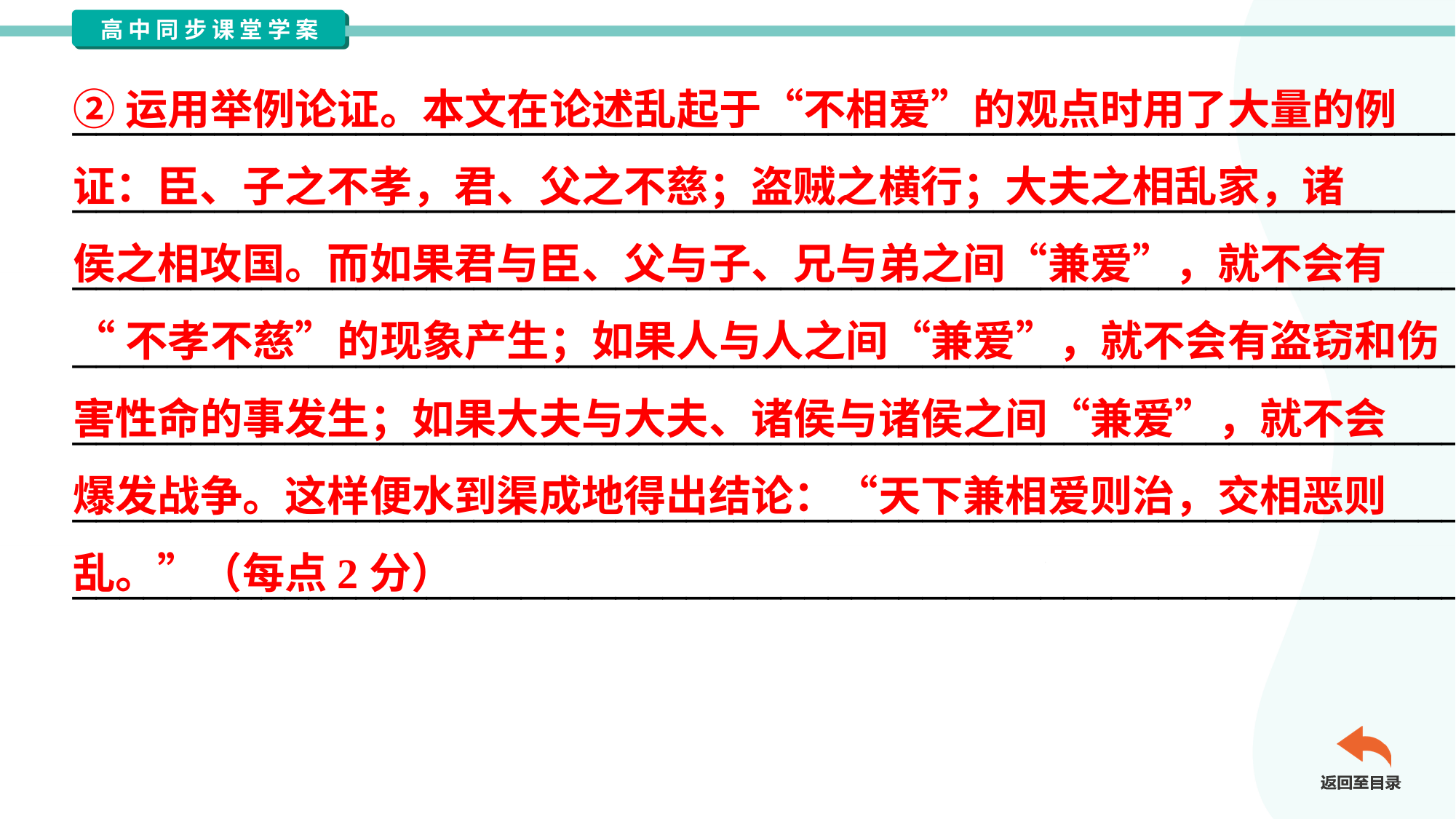

②运用举例论证。本文在论述乱起于“不相爱”的观点时用了大量的例
证：臣、子之不孝，君、父之不慈；盗贼之横行；大夫之相乱家，诸
侯之相攻国。而如果君与臣、父与子、兄与弟之间“兼爱”，就不会有
“不孝不慈”的现象产生；如果人与人之间“兼爱”，就不会有盗窃和伤
害性命的事发生；如果大夫与大夫、诸侯与诸侯之间“兼爱”，就不会
爆发战争。这样便水到渠成地得出结论：“天下兼相爱则治，交相恶则
乱。”（每点2分）
_____________________________________________________________
_____________________________________________________________
_____________________________________________________________
_____________________________________________________________
_____________________________________________________________
_____________________________________________________________
_____________________________________________________________